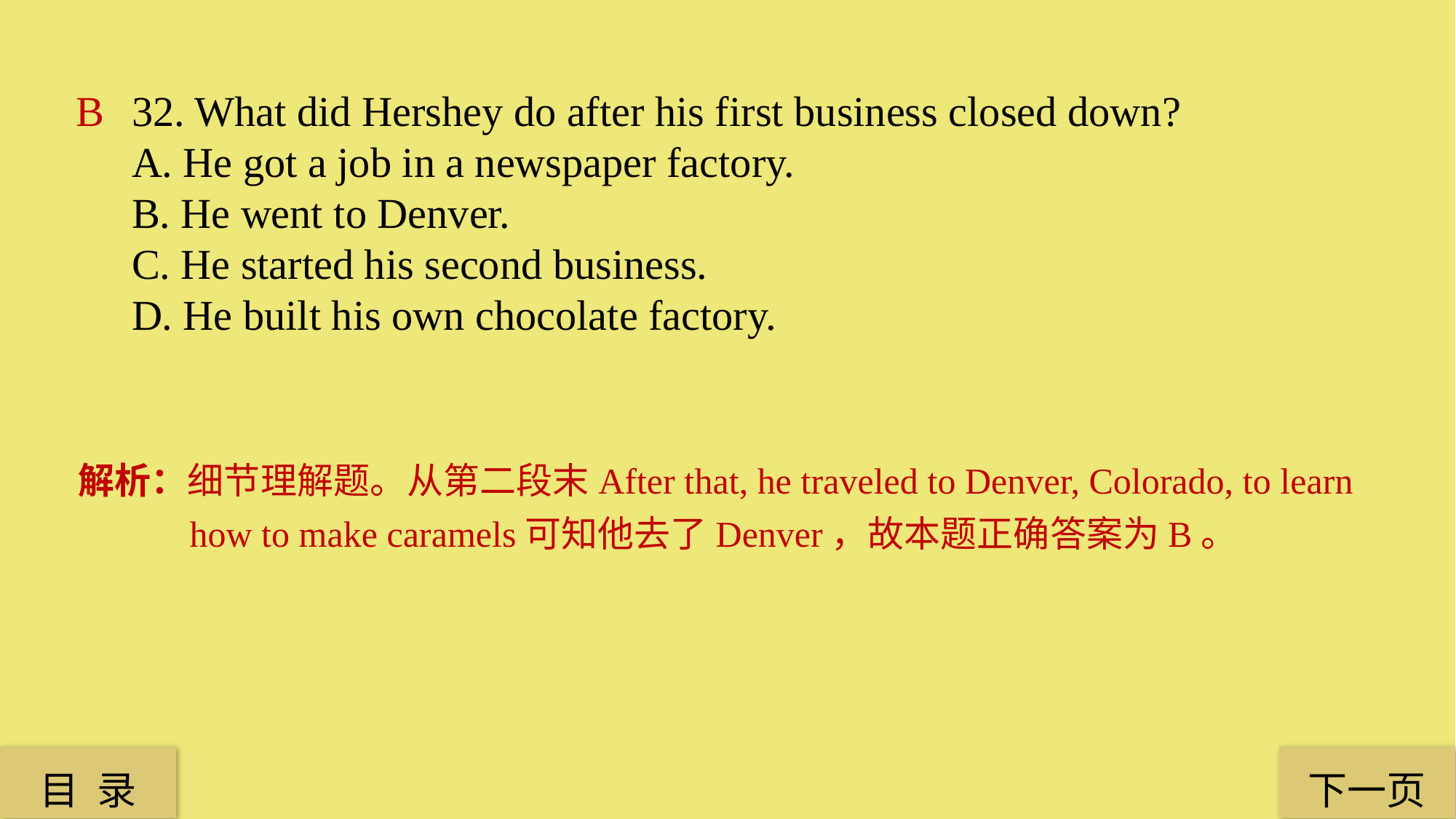

B
32. What did Hershey do after his first business closed down?
A. He got a job in a newspaper factory.
B. He went to Denver.
C. He started his second business.
D. He built his own chocolate factory.
解析：细节理解题。从第二段末After that, he traveled to Denver, Colorado, to learn how to make caramels可知他去了Denver，故本题正确答案为B。